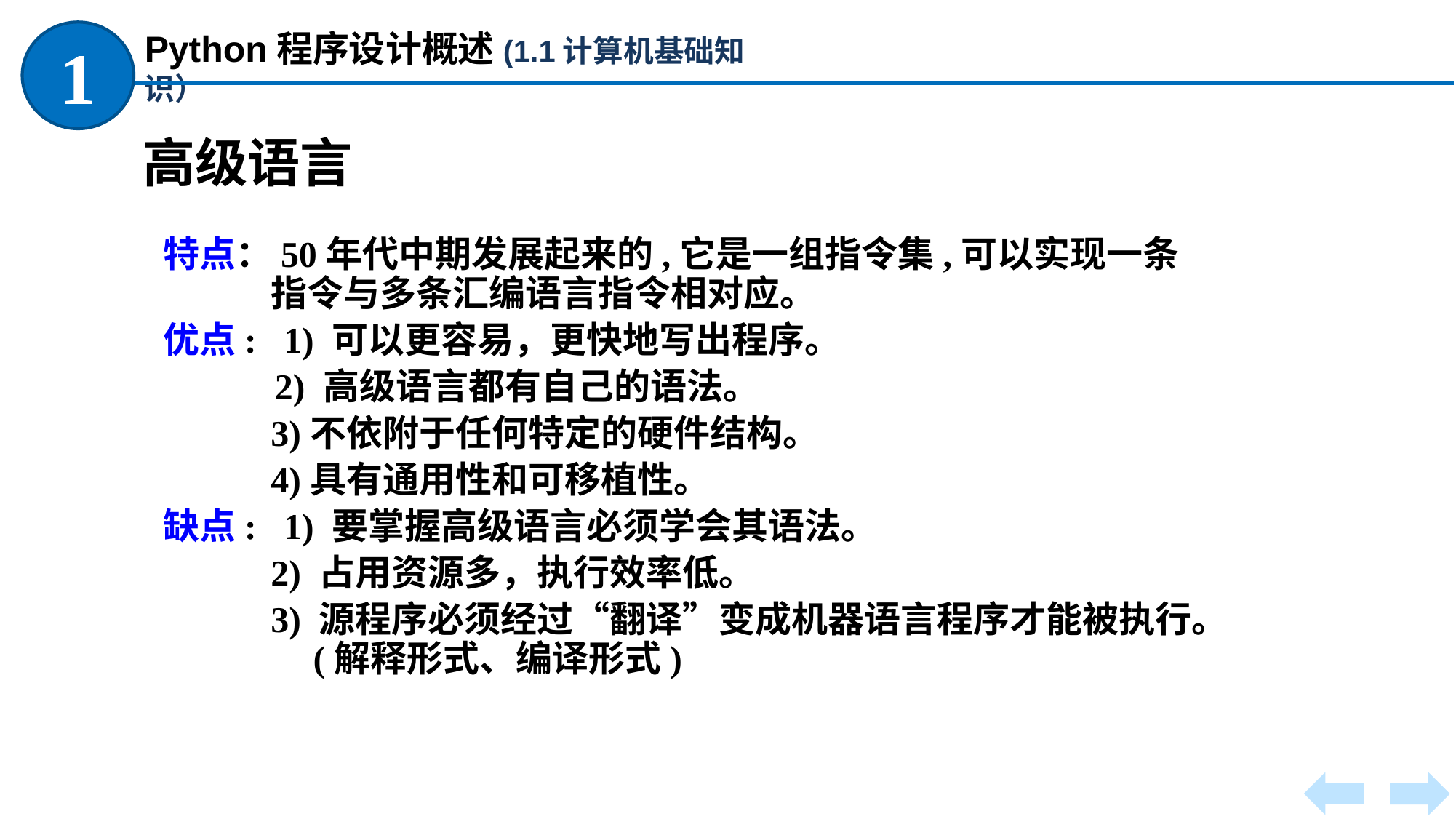

Python程序设计概述(1.1计算机基础知识）
1
高级语言
特点：50年代中期发展起来的,它是一组指令集,可以实现一条指令与多条汇编语言指令相对应。
优点:   1) 可以更容易，更快地写出程序。
2) 高级语言都有自己的语法。
3)不依附于任何特定的硬件结构。
4)具有通用性和可移植性。
缺点:   1) 要掌握高级语言必须学会其语法。
2) 占用资源多，执行效率低。
3) 源程序必须经过“翻译”变成机器语言程序才能被执行。(解释形式、编译形式)